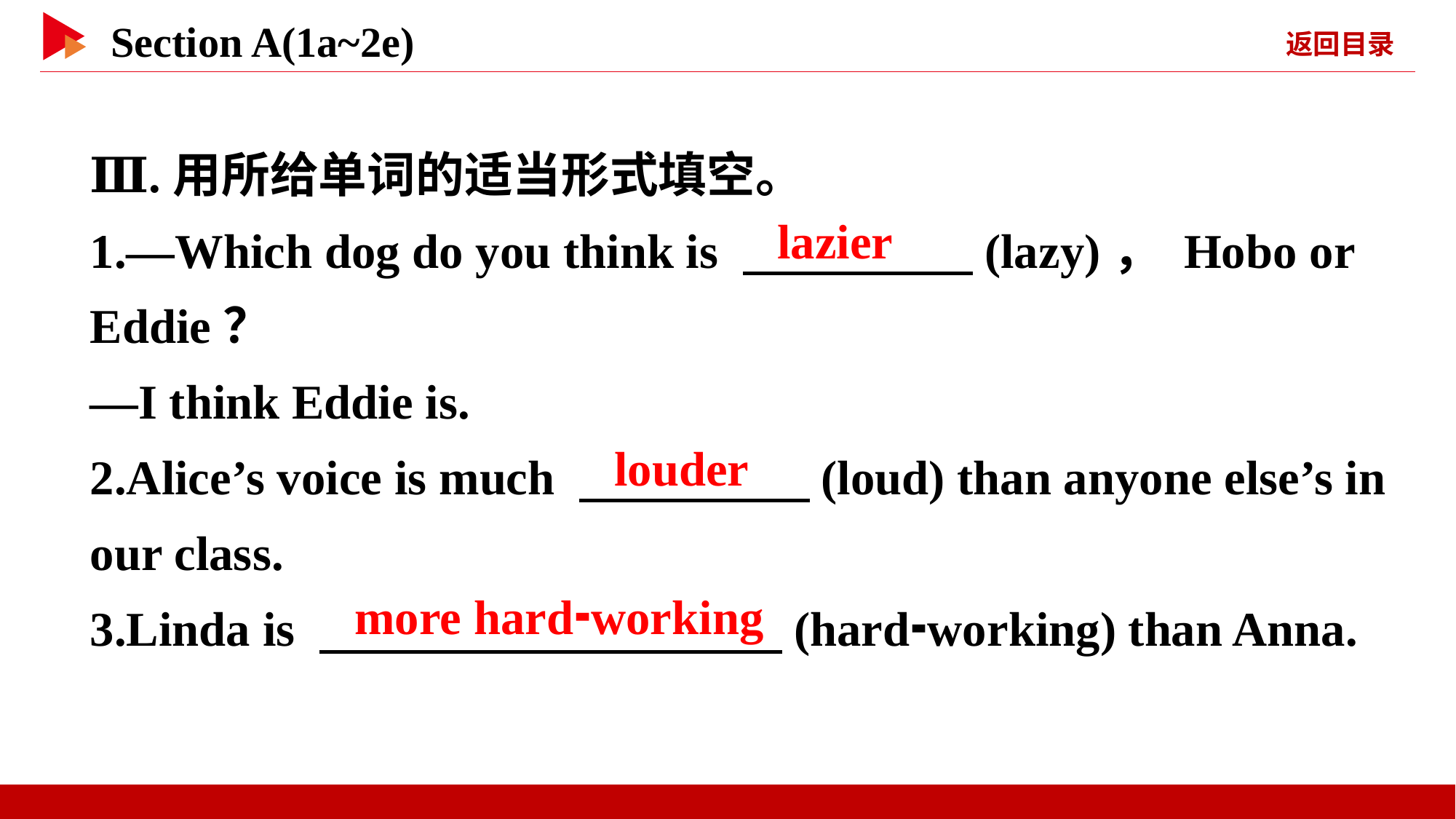

Ⅲ.用所给单词的适当形式填空。
1.—Which dog do you think is 　            　(lazy)， Hobo or Eddie？
—I think Eddie is.
2.Alice’s voice is much 　            　(loud) than anyone else’s in our class.
3.Linda is 　                                 　(hard⁃working) than Anna.
lazier
louder
more hard⁃working